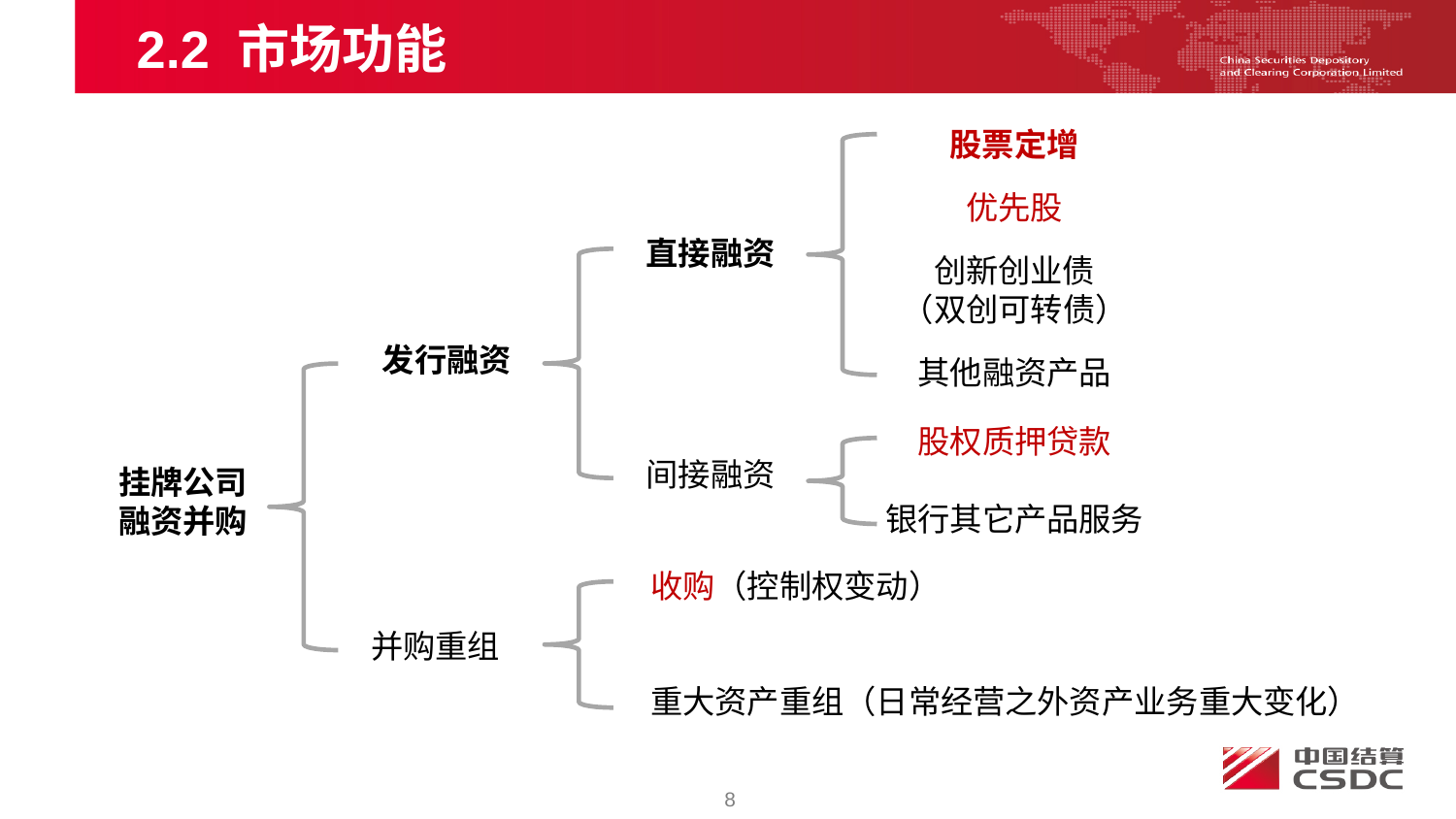

2.2 市场功能
股票定增

优先股

创新创业债
（双创可转债）

其他融资产品

直接融资

发行融资

股权质押贷款

银行其它产品服务

间接融资
挂牌公司
融资并购
收购（控制权变动）

重大资产重组（日常经营之外资产业务重大变化）

并购重组
8